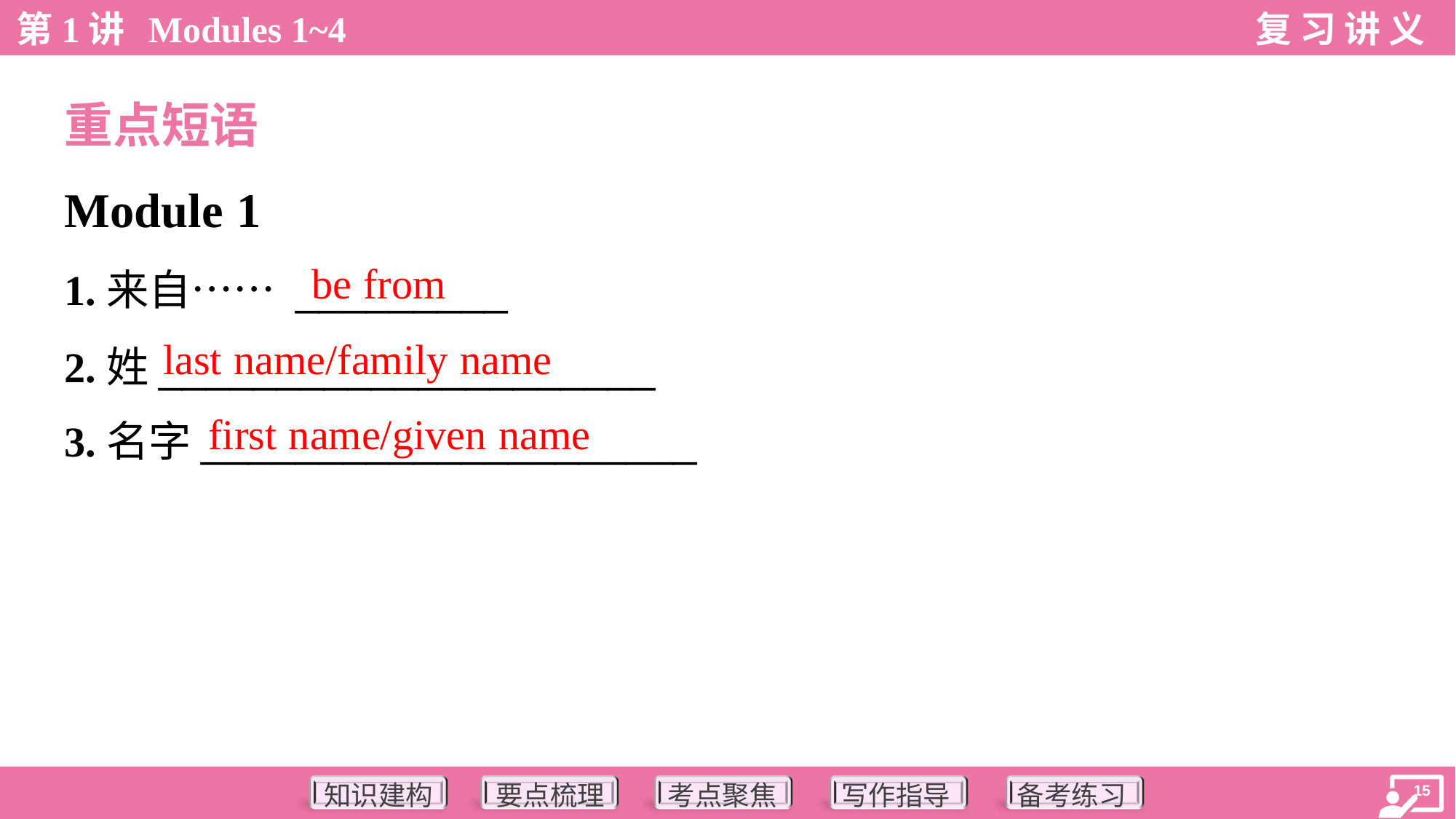

重点短语
Module 1
be from
1.来自…… _________
2.姓_____________________
3.名字_____________________
last name/family name
first name/given name